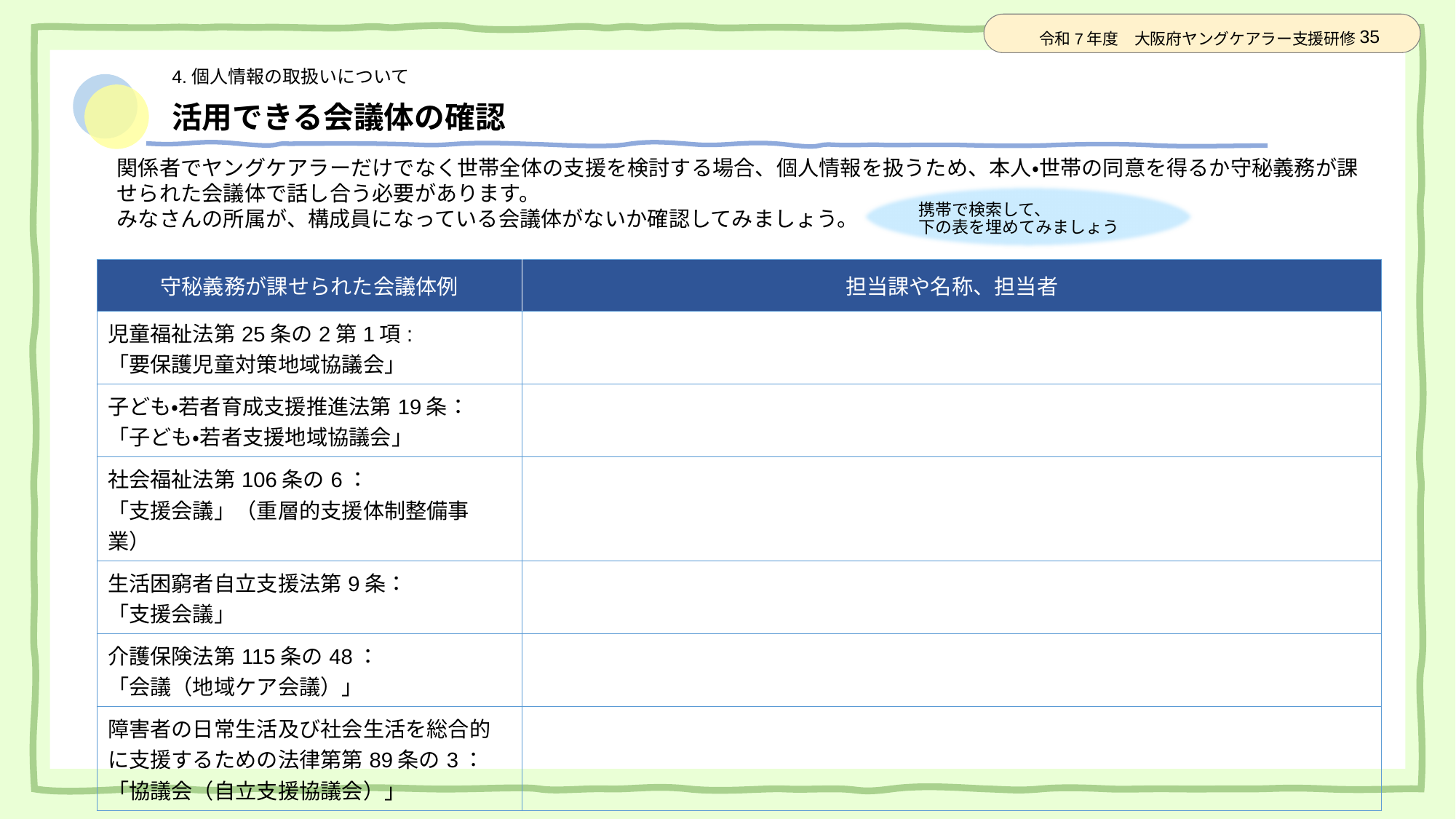

# 活用できる会議体の確認
関係者でヤングケアラーだけでなく世帯全体の支援を検討する場合、個人情報を扱うため、本人・世帯の同意を得るか守秘義務が課せられた会議体で話し合う必要があります。
みなさんの所属が、構成員になっている会議体がないか確認してみましょう。

携帯で検索して、
下の表を埋めてみましょう
| 守秘義務が課せられた会議体例 | 担当課や名称、担当者 |
| --- | --- |
| 児童福祉法第25条の2第1項: 「要保護児童対策地域協議会」 |  |
| 子ども・若者育成支援推進法第19条： 「子ども・若者支援地域協議会」 |  |
| 社会福祉法第106条の6： 「支援会議」（重層的支援体制整備事業） |  |
| 生活困窮者自立支援法第9条： 「支援会議」 |  |
| 介護保険法第115条の48： 「会議（地域ケア会議）」 |  |
| 障害者の日常生活及び社会生活を総合的に支援するための法律第第89条の3：「協議会（自立支援協議会）」 |  |